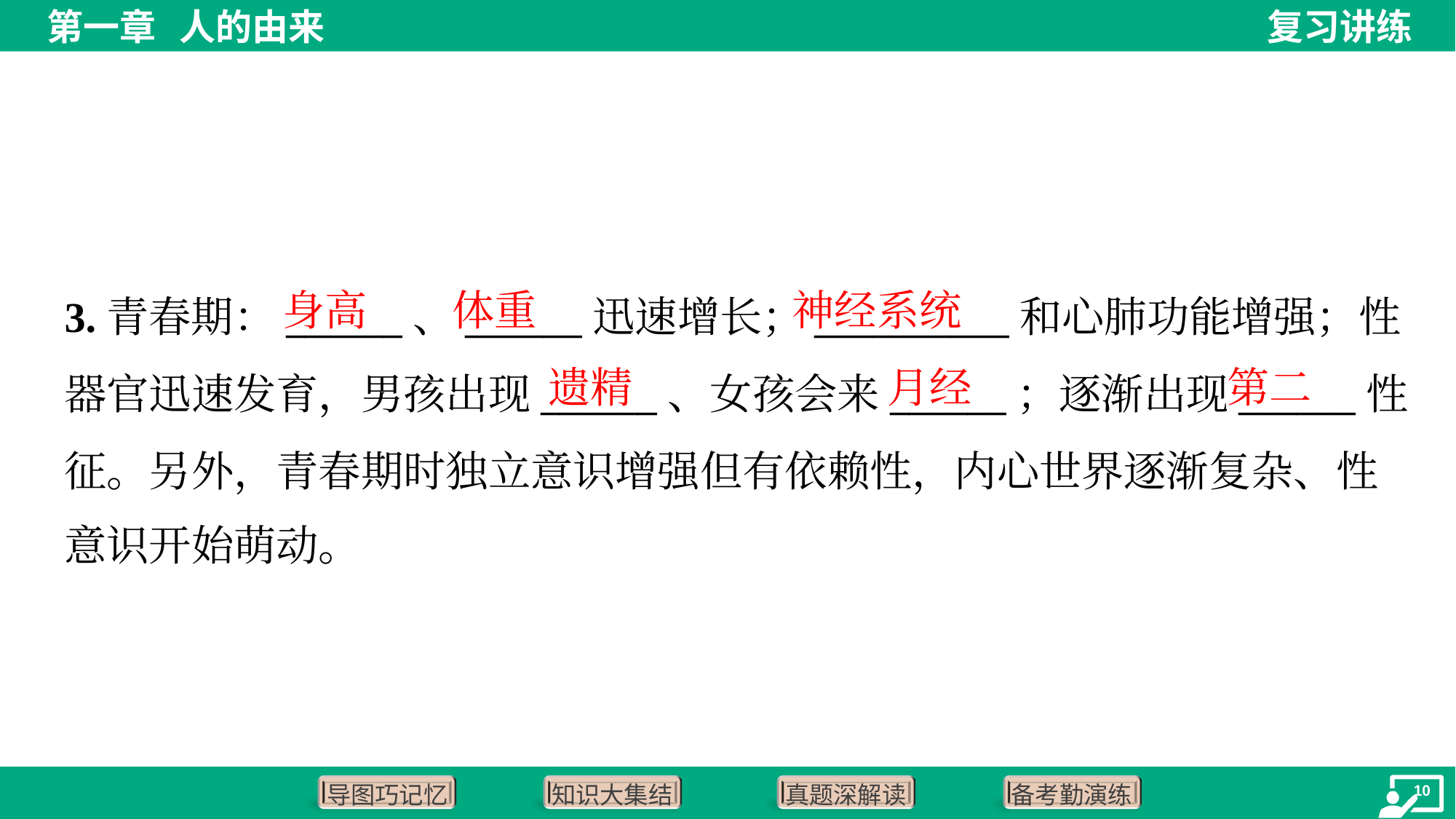

身高
体重
神经系统
3.青春期：______、______迅速增长；__________和心肺功能增强；性
器官迅速发育，男孩出现______、女孩会来______；逐渐出现______性
征。另外，青春期时独立意识增强但有依赖性，内心世界逐渐复杂、性
意识开始萌动。
遗精
月经
第二